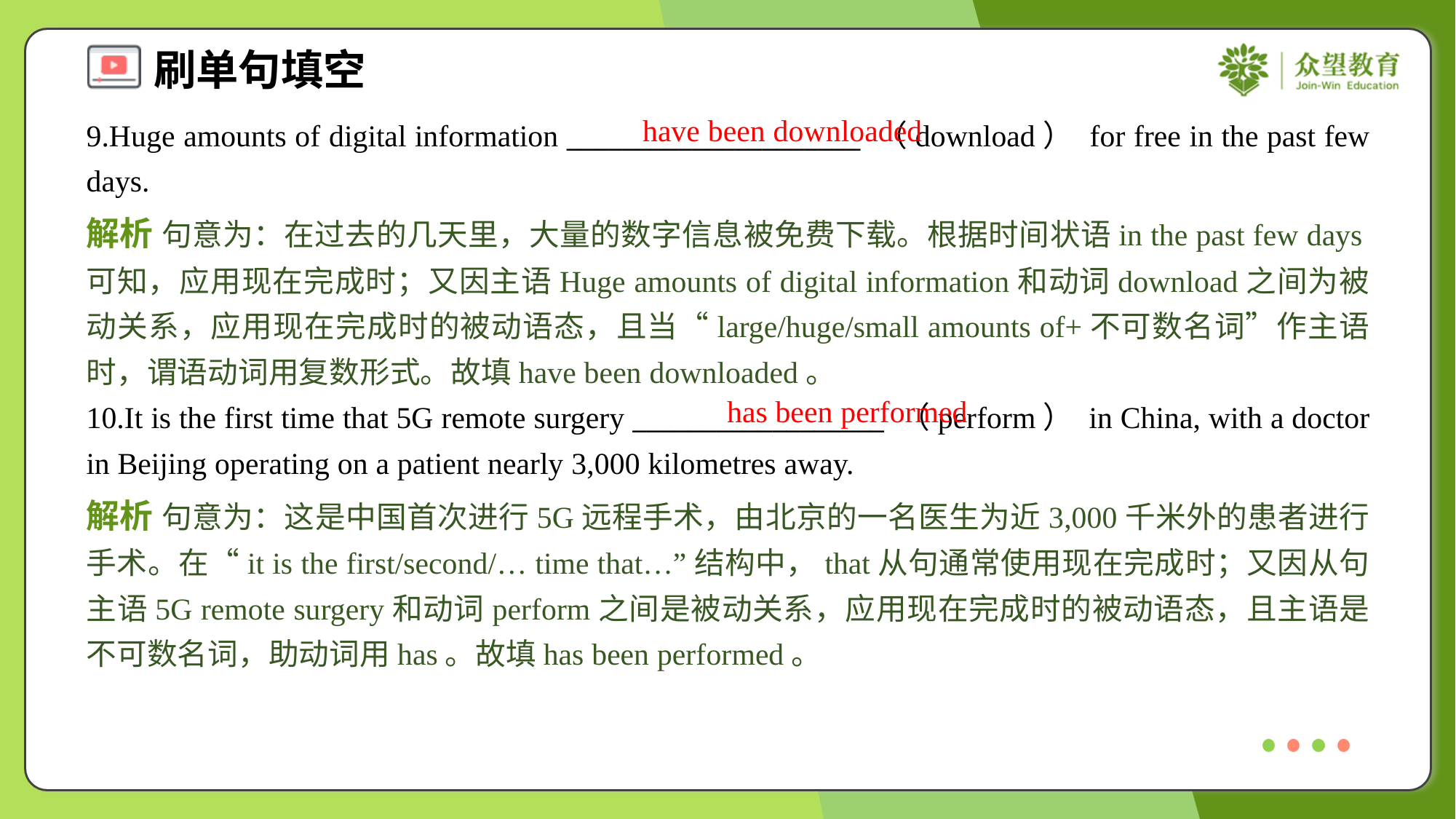

have been downloaded
9.Huge amounts of digital information _____________________ （download） for free in the past few days.
解析 句意为：在过去的几天里，大量的数字信息被免费下载。根据时间状语in the past few days可知，应用现在完成时；又因主语Huge amounts of digital information和动词download之间为被动关系，应用现在完成时的被动语态，且当“large/huge/small amounts of+不可数名词”作主语时，谓语动词用复数形式。故填have been downloaded。
has been performed
10.It is the first time that 5G remote surgery __________________ （perform） in China, with a doctor in Beijing operating on a patient nearly 3,000 kilometres away.
解析 句意为：这是中国首次进行5G远程手术，由北京的一名医生为近3,000千米外的患者进行手术。在“it is the first/second/… time that…”结构中，that从句通常使用现在完成时；又因从句主语5G remote surgery和动词perform之间是被动关系，应用现在完成时的被动语态，且主语是不可数名词，助动词用has。故填has been performed。